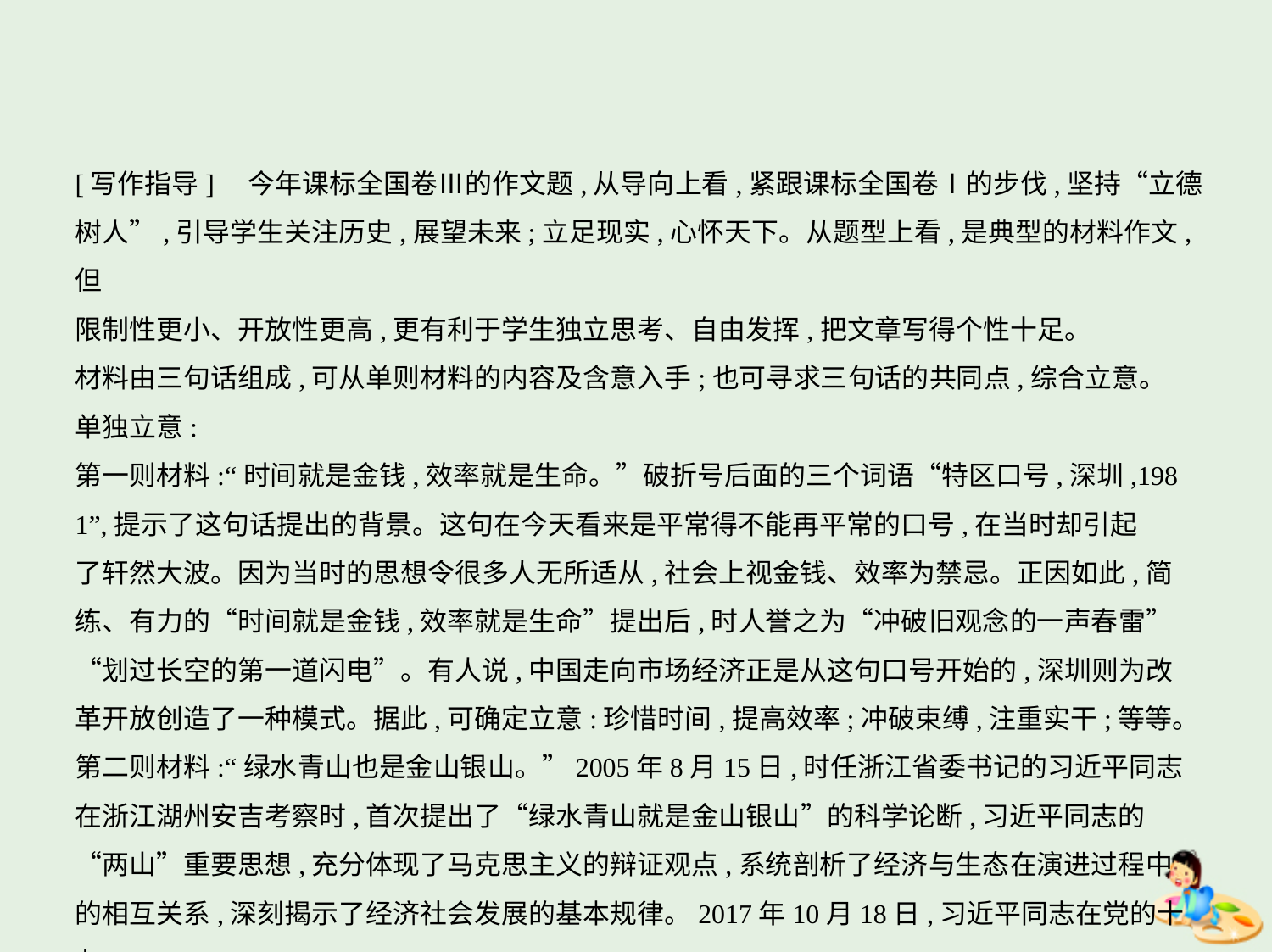

[写作指导]　今年课标全国卷Ⅲ的作文题,从导向上看,紧跟课标全国卷Ⅰ的步伐,坚持“立德
树人”,引导学生关注历史,展望未来;立足现实,心怀天下。从题型上看,是典型的材料作文,但
限制性更小、开放性更高,更有利于学生独立思考、自由发挥,把文章写得个性十足。
材料由三句话组成,可从单则材料的内容及含意入手;也可寻求三句话的共同点,综合立意。
单独立意:
第一则材料:“时间就是金钱,效率就是生命。”破折号后面的三个词语“特区口号,深圳,198
1”,提示了这句话提出的背景。这句在今天看来是平常得不能再平常的口号,在当时却引起
了轩然大波。因为当时的思想令很多人无所适从,社会上视金钱、效率为禁忌。正因如此,简
练、有力的“时间就是金钱,效率就是生命”提出后,时人誉之为“冲破旧观念的一声春雷”
“划过长空的第一道闪电”。有人说,中国走向市场经济正是从这句口号开始的,深圳则为改
革开放创造了一种模式。据此,可确定立意:珍惜时间,提高效率;冲破束缚,注重实干;等等。
第二则材料:“绿水青山也是金山银山。”2005年8月15日,时任浙江省委书记的习近平同志
在浙江湖州安吉考察时,首次提出了“绿水青山就是金山银山”的科学论断,习近平同志的
“两山”重要思想,充分体现了马克思主义的辩证观点,系统剖析了经济与生态在演进过程中
的相互关系,深刻揭示了经济社会发展的基本规律。2017年10月18日,习近平同志在党的十九